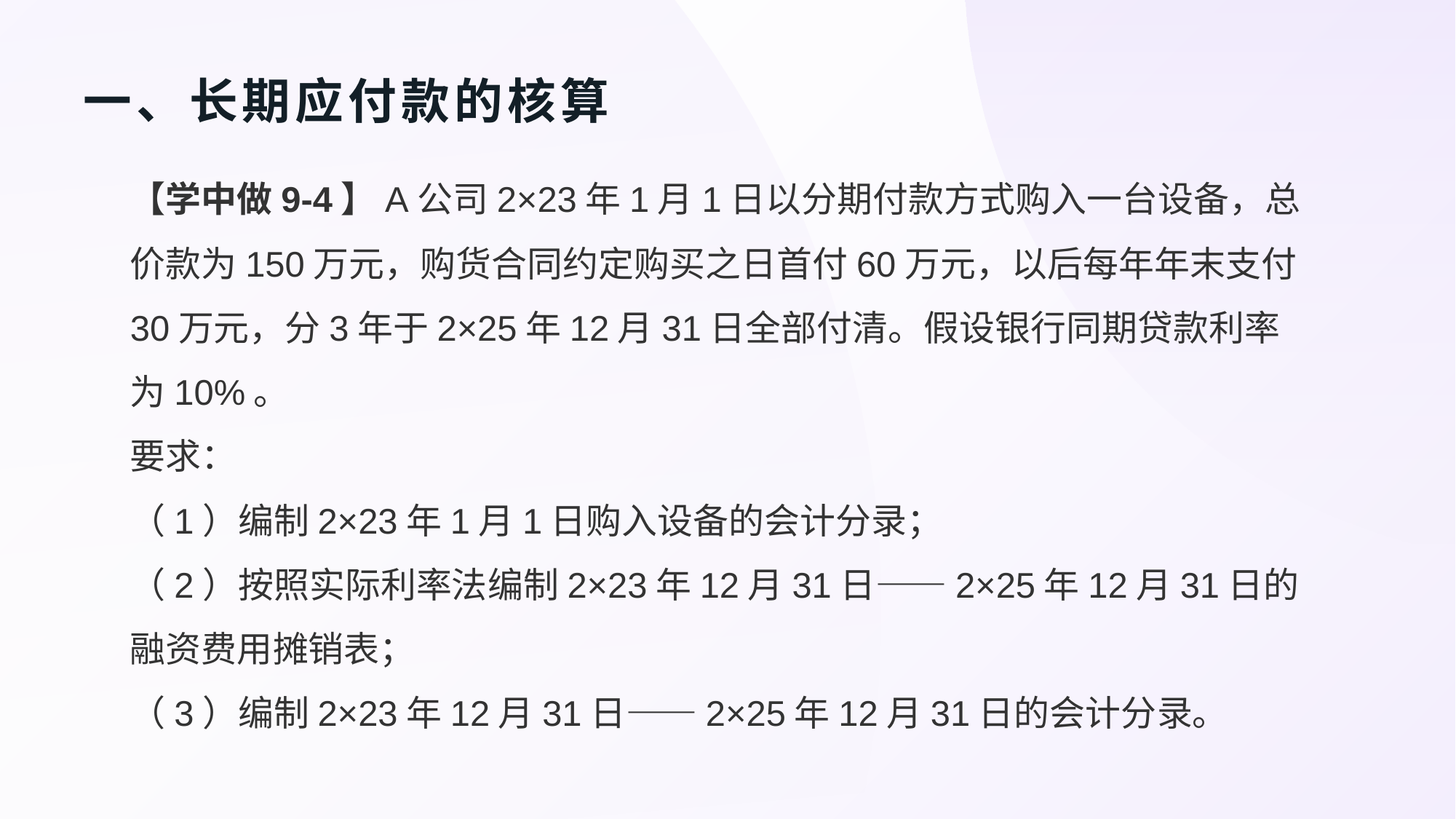

# 一、长期应付款的核算
【学中做9-4】A公司2×23年1月1日以分期付款方式购入一台设备，总价款为150万元，购货合同约定购买之日首付60万元，以后每年年末支付30万元，分3年于2×25年12月31日全部付清。假设银行同期贷款利率为10%。
要求：
（1）编制2×23年1月1日购入设备的会计分录；
（2）按照实际利率法编制2×23年12月31日——2×25年12月31日的融资费用摊销表；
（3）编制2×23年12月31日——2×25年12月31日的会计分录。